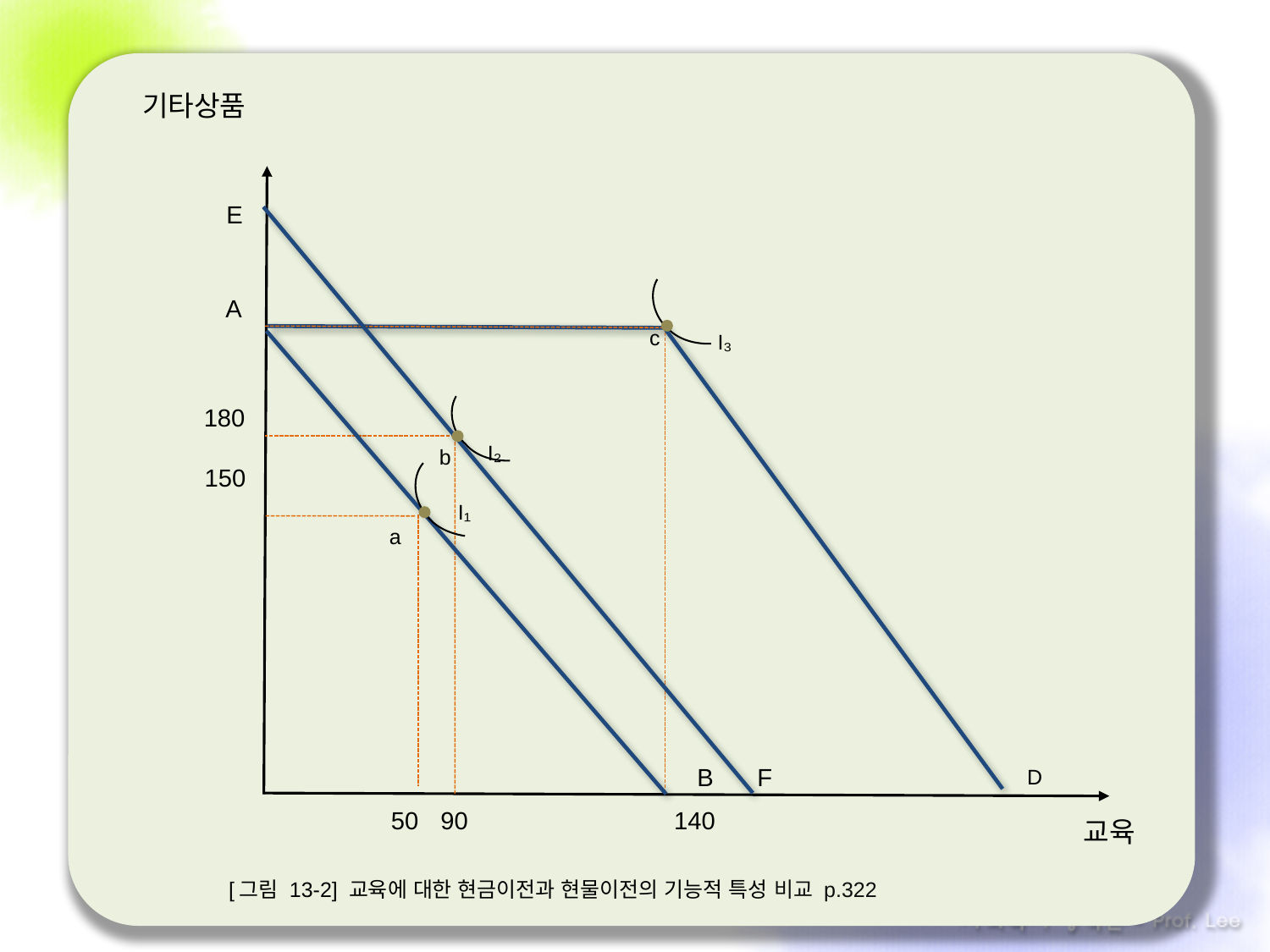

기타상품
E

c

A
I₃

180
I₂
b
150

I₁
a
B
F
D
50
90
140
교육
[그림 13-2] 교육에 대한 현금이전과 현물이전의 기능적 특성 비교 p.322